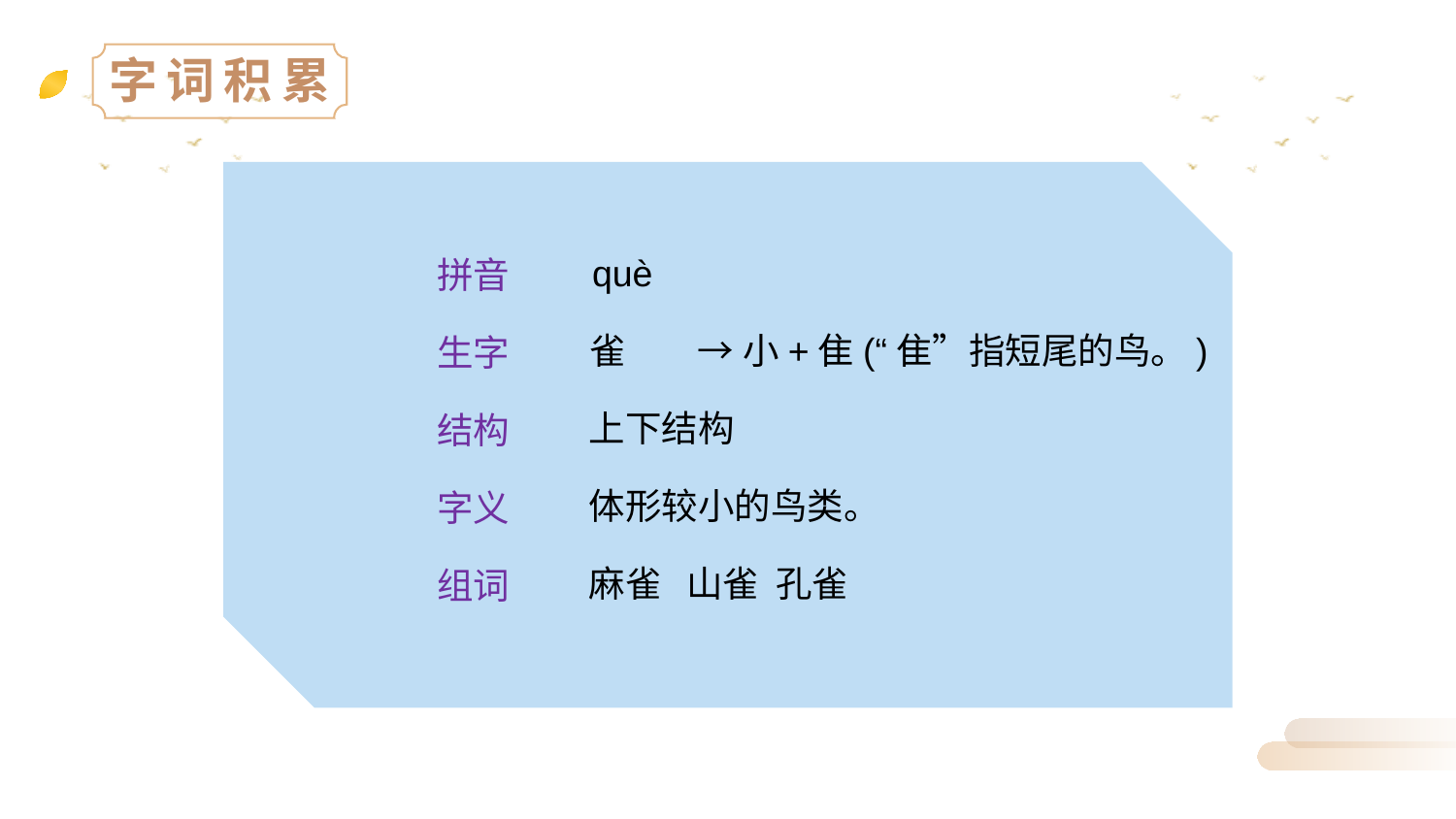

字词积累

què
拼音
生字
结构
字义
组词
→小+隹(“隹”指短尾的鸟。)
雀

上下结构
体形较小的鸟类。
麻雀   山雀  孔雀